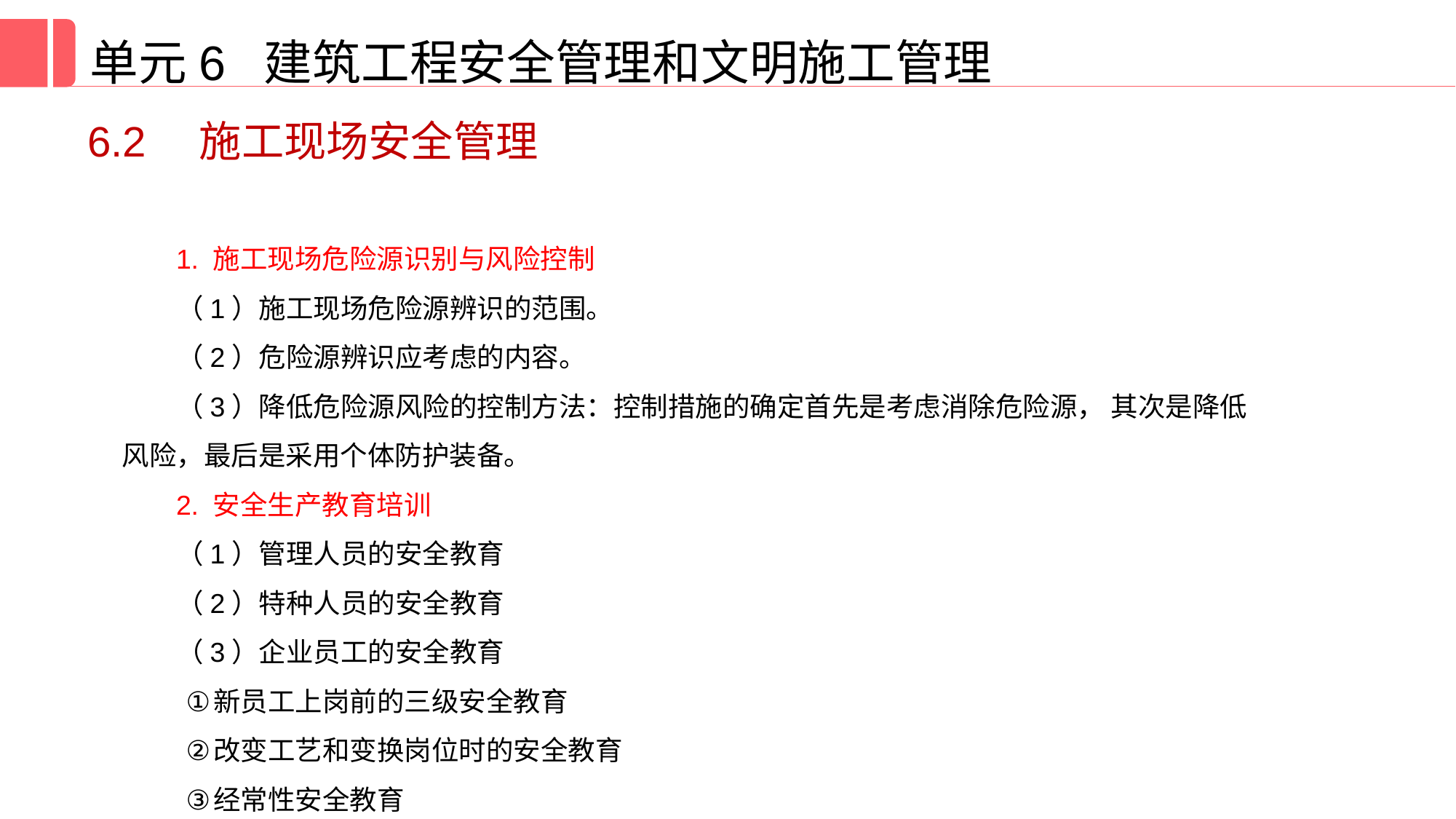

单元6  建筑工程安全管理和文明施工管理

6.2　施工现场安全管理
1. 施工现场危险源识别与风险控制
（1）施工现场危险源辨识的范围。
（2）危险源辨识应考虑的内容。
（3）降低危险源风险的控制方法：控制措施的确定首先是考虑消除危险源， 其次是降低风险，最后是采用个体防护装备。
2. 安全生产教育培训
（1）管理人员的安全教育
（2）特种人员的安全教育
（3）企业员工的安全教育
新员工上岗前的三级安全教育
改变工艺和变换岗位时的安全教育
经常性安全教育